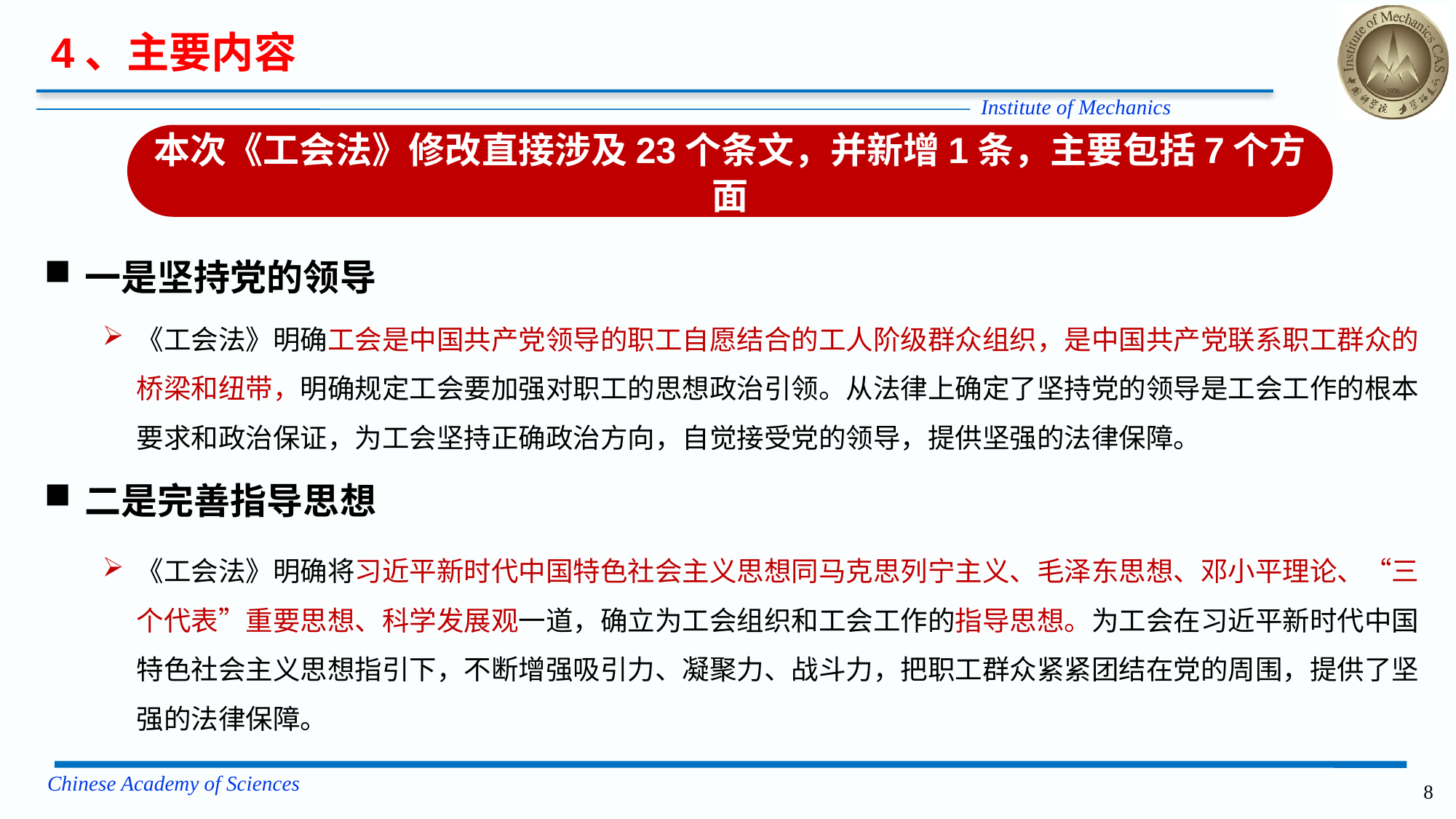

4、主要内容
本次《工会法》修改直接涉及23个条文，并新增1条，主要包括7个方面
一是坚持党的领导
《工会法》明确工会是中国共产党领导的职工自愿结合的工人阶级群众组织，是中国共产党联系职工群众的桥梁和纽带，明确规定工会要加强对职工的思想政治引领。从法律上确定了坚持党的领导是工会工作的根本要求和政治保证，为工会坚持正确政治方向，自觉接受党的领导，提供坚强的法律保障。
二是完善指导思想
《工会法》明确将习近平新时代中国特色社会主义思想同马克思列宁主义、毛泽东思想、邓小平理论、“三个代表”重要思想、科学发展观一道，确立为工会组织和工会工作的指导思想。为工会在习近平新时代中国特色社会主义思想指引下，不断增强吸引力、凝聚力、战斗力，把职工群众紧紧团结在党的周围，提供了坚强的法律保障。
8